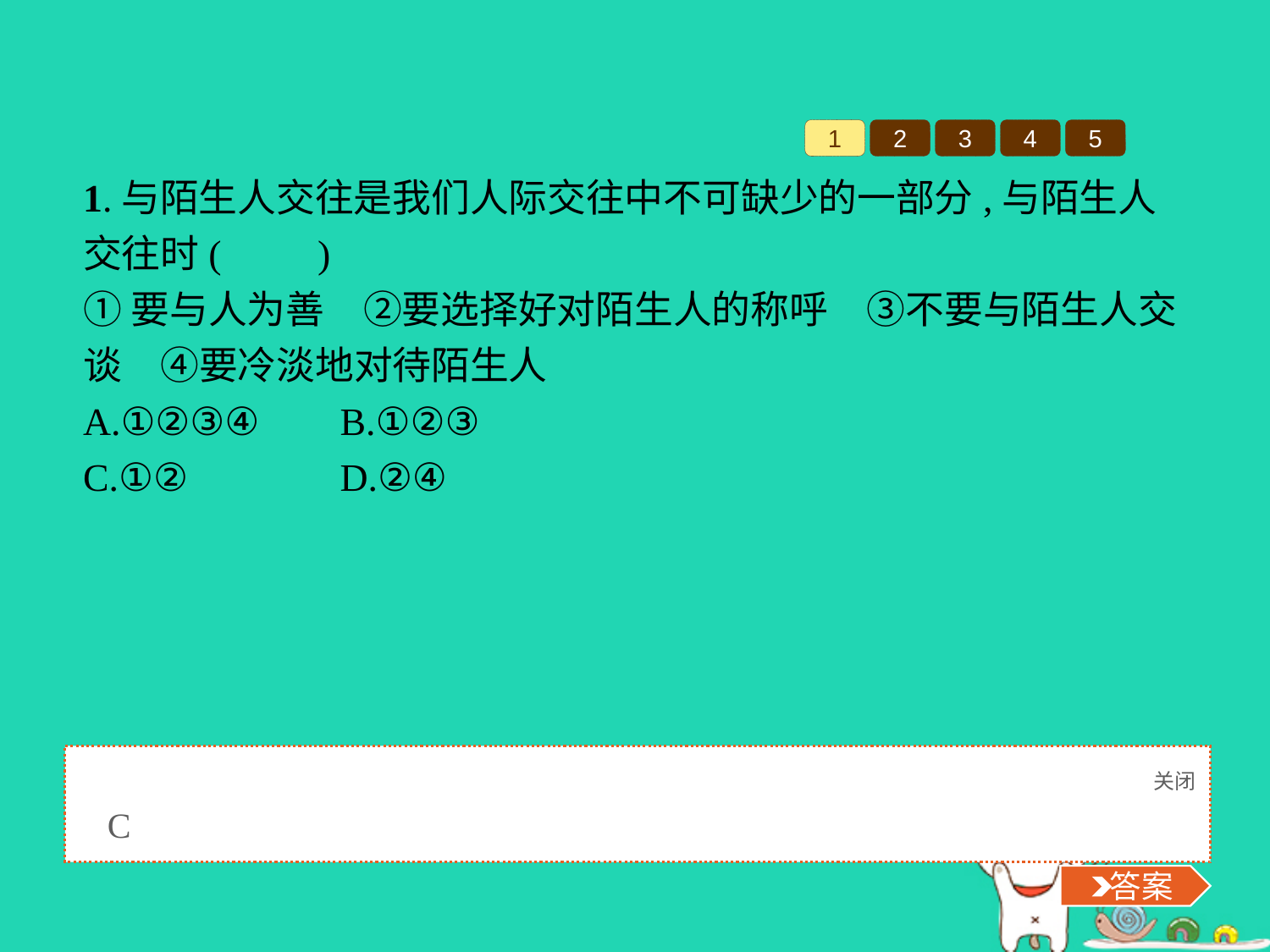

1
2
3
4
5
1.与陌生人交往是我们人际交往中不可缺少的一部分,与陌生人交往时(　　)
①要与人为善　②要选择好对陌生人的称呼　③不要与陌生人交谈　④要冷淡地对待陌生人
A.①②③④	B.①②③
C.①②		D.②④

关闭
  答案

C
  答案